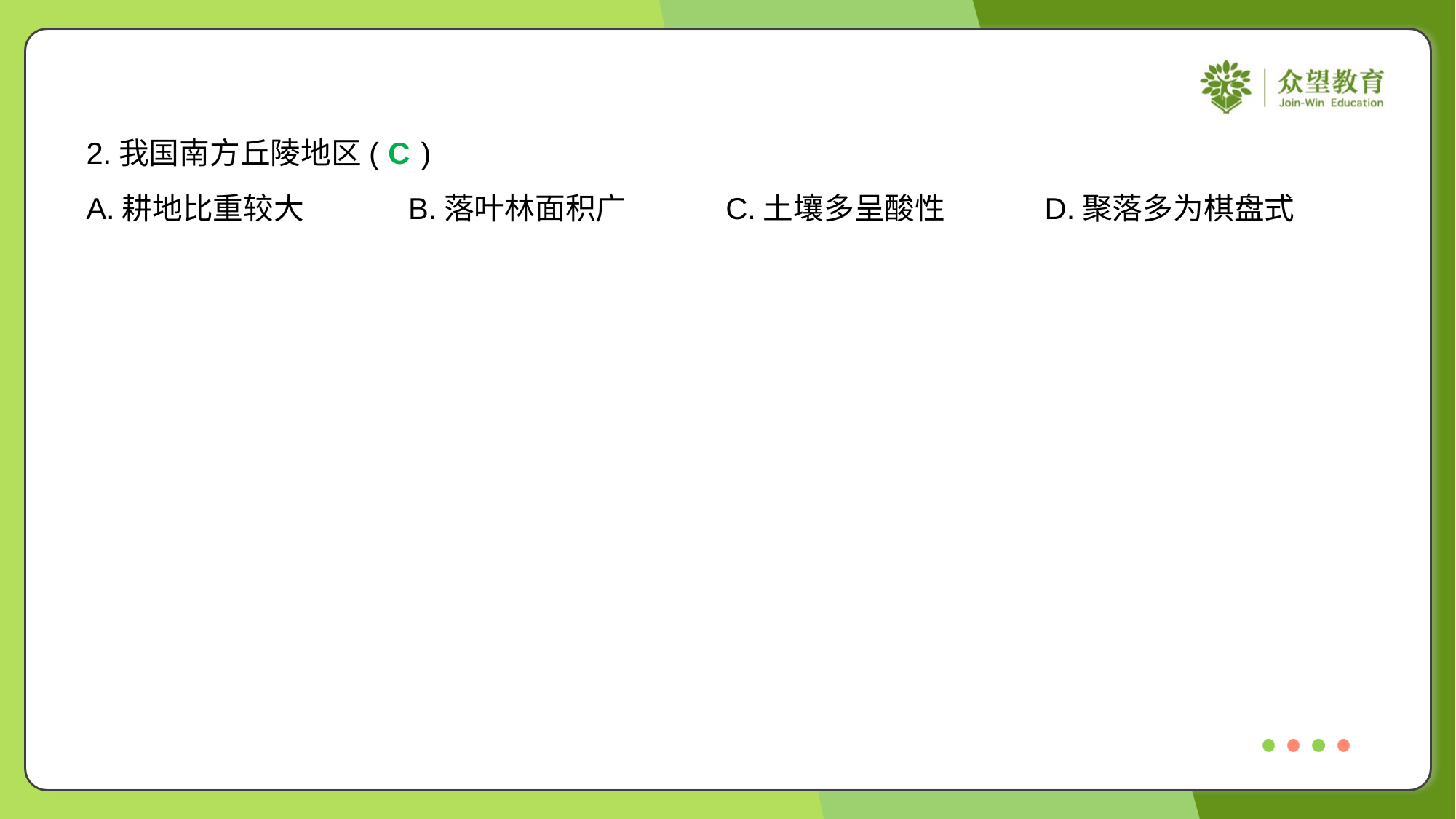

2.我国南方丘陵地区(     )
C
A.耕地比重较大	B.落叶林面积广	C.土壤多呈酸性	D.聚落多为棋盘式